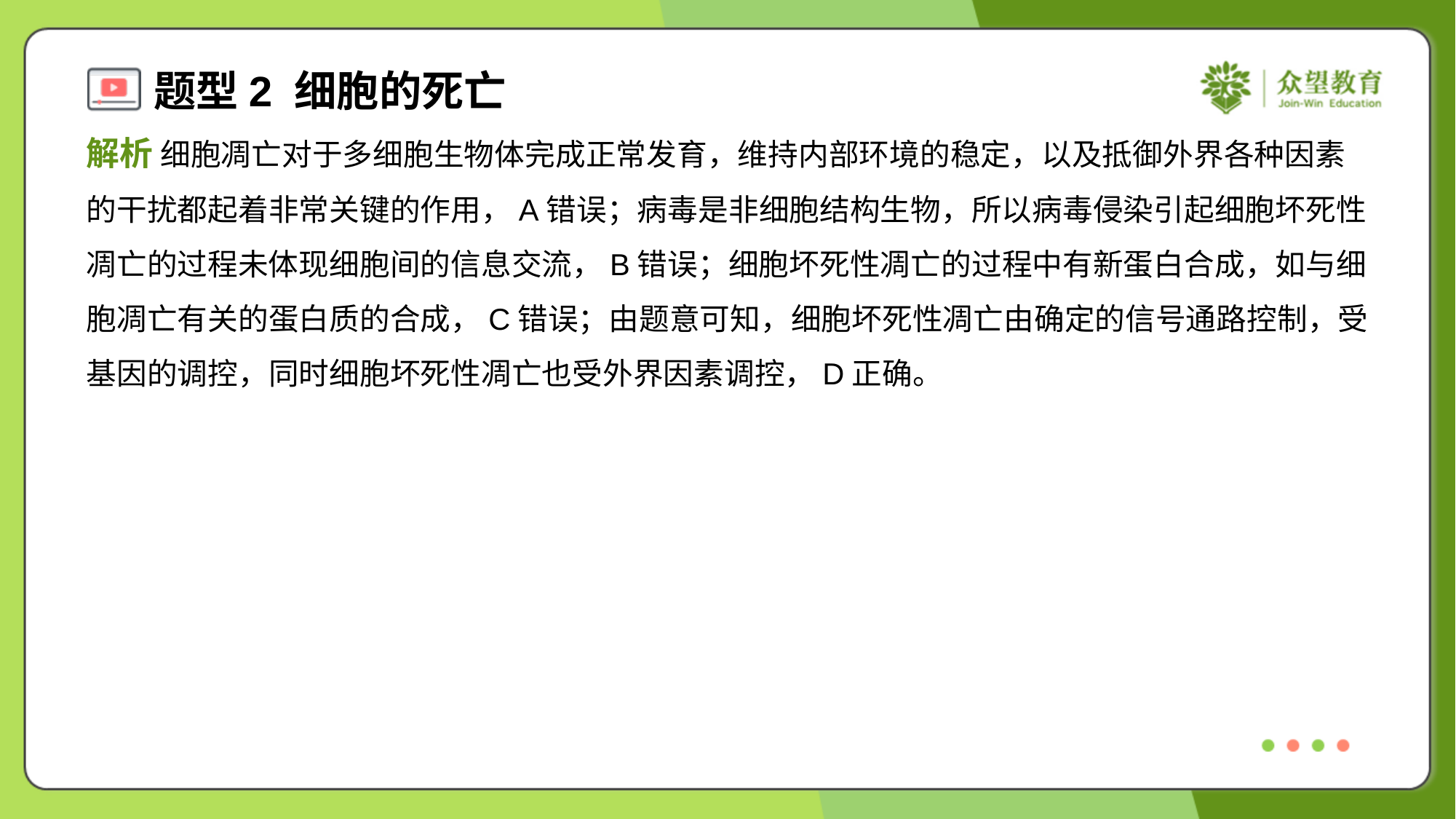

解析 细胞凋亡对于多细胞生物体完成正常发育，维持内部环境的稳定，以及抵御外界各种因素
的干扰都起着非常关键的作用，A错误；病毒是非细胞结构生物，所以病毒侵染引起细胞坏死性
凋亡的过程未体现细胞间的信息交流，B错误；细胞坏死性凋亡的过程中有新蛋白合成，如与细
胞凋亡有关的蛋白质的合成，C错误；由题意可知，细胞坏死性凋亡由确定的信号通路控制，受
基因的调控，同时细胞坏死性凋亡也受外界因素调控，D正确。